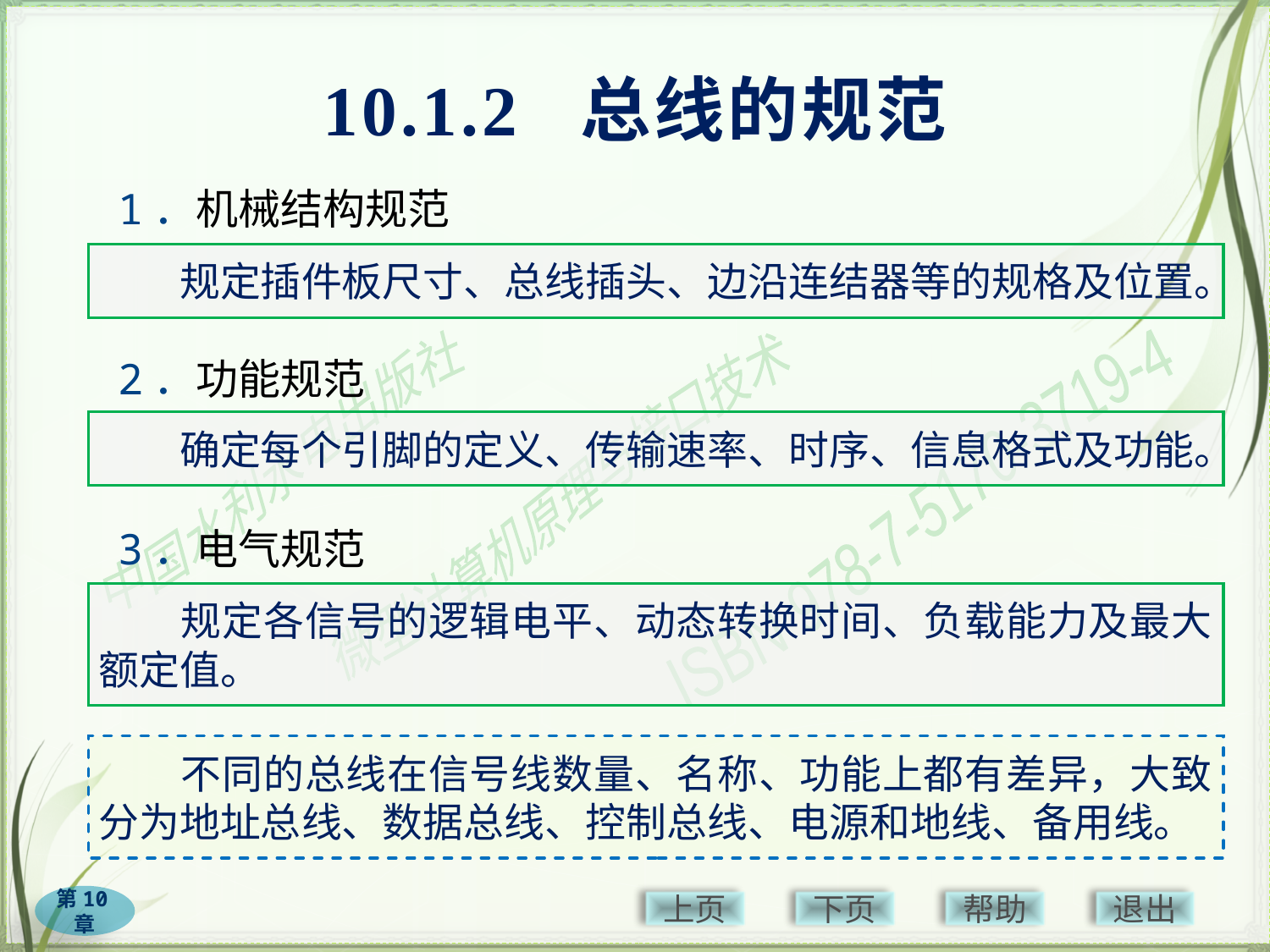

# 10.1.2  总线的规范
1．机械结构规范
　　规定插件板尺寸、总线插头、边沿连结器等的规格及位置。
2．功能规范
　　确定每个引脚的定义、传输速率、时序、信息格式及功能。
3．电气规范
　　规定各信号的逻辑电平、动态转换时间、负载能力及最大额定值。
　　不同的总线在信号线数量、名称、功能上都有差异，大致分为地址总线、数据总线、控制总线、电源和地线、备用线。